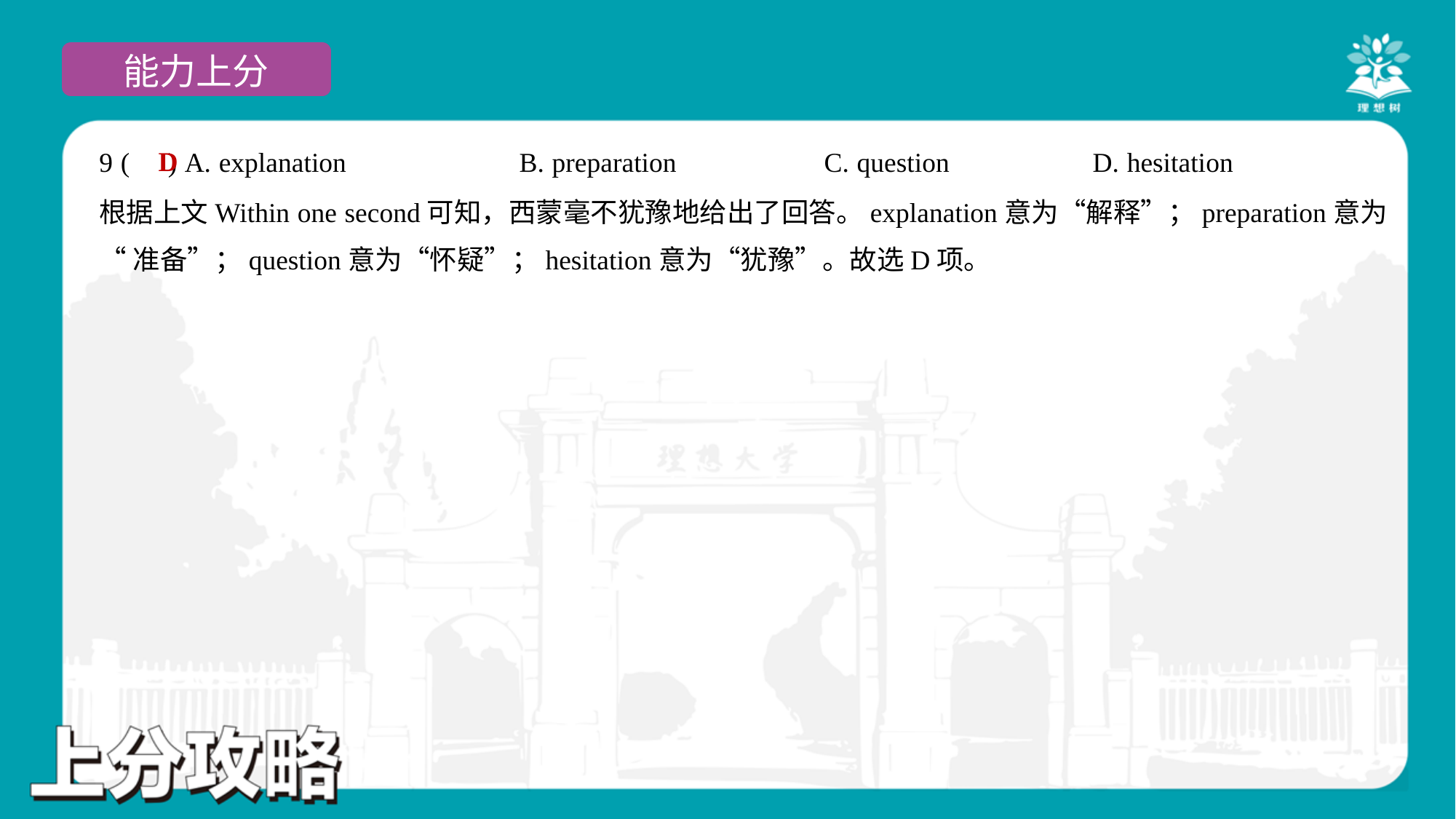

D
9 (     ) A. explanation	B. preparation	C. question	D. hesitation
根据上文Within one second可知，西蒙毫不犹豫地给出了回答。explanation意为“解释”；preparation意为
“准备”；question意为“怀疑”；hesitation意为“犹豫”。故选D项。